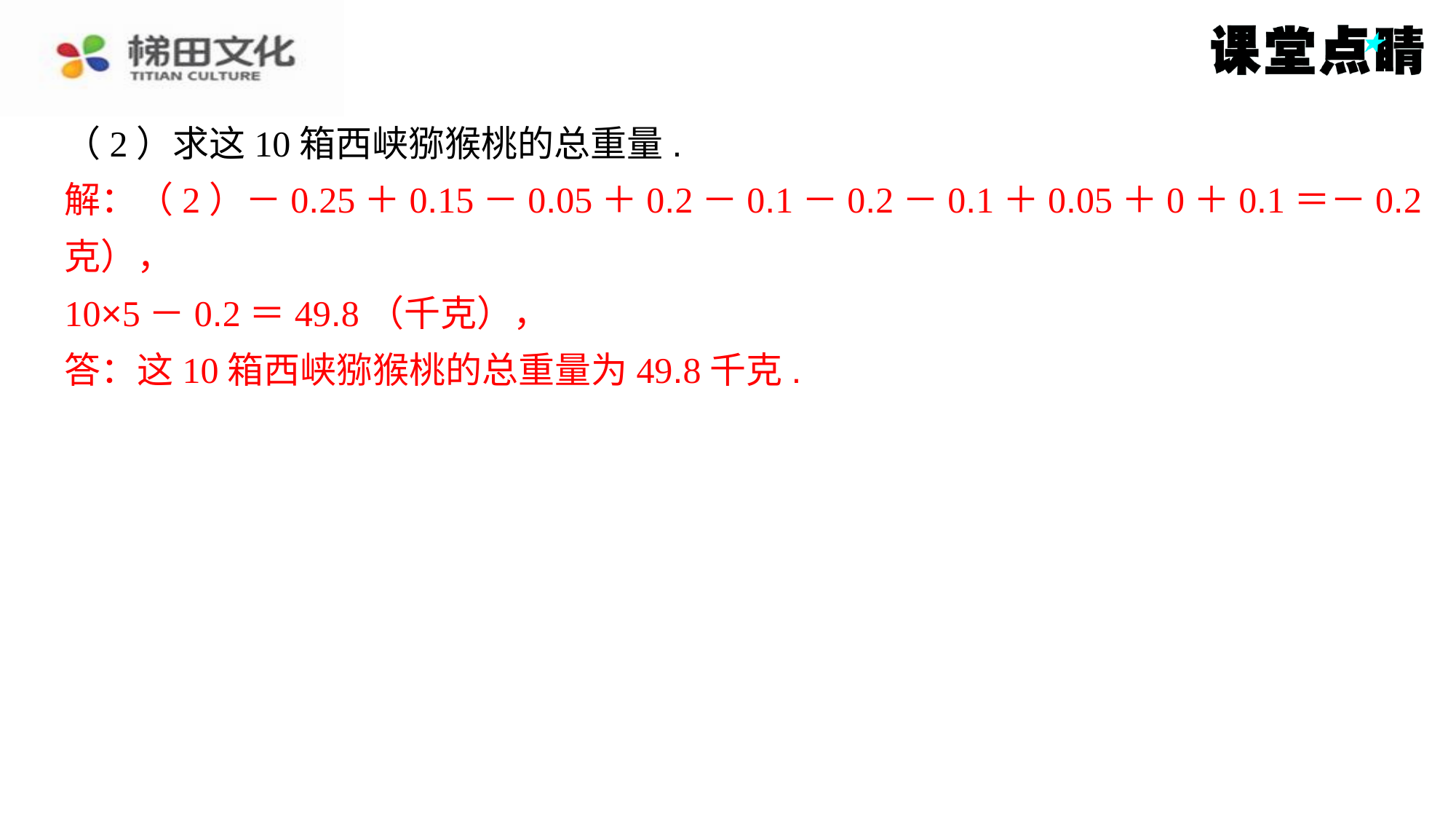

（2）求这10箱西峡猕猴桃的总重量.
解：（2）－0.25＋0.15－0.05＋0.2－0.1－0.2－0.1＋0.05＋0＋0.1＝－0.2（千
克），
10×5－0.2＝49.8（千克），
答：这10箱西峡猕猴桃的总重量为49.8千克.
解：（2）－0.25＋0.15－0.05＋0.2－0.1－0.2－0.1＋0.05＋0＋0.1＝－0.2（千
克），
10×5－0.2＝49.8（千克），
答：这10箱西峡猕猴桃的总重量为49.8千克.